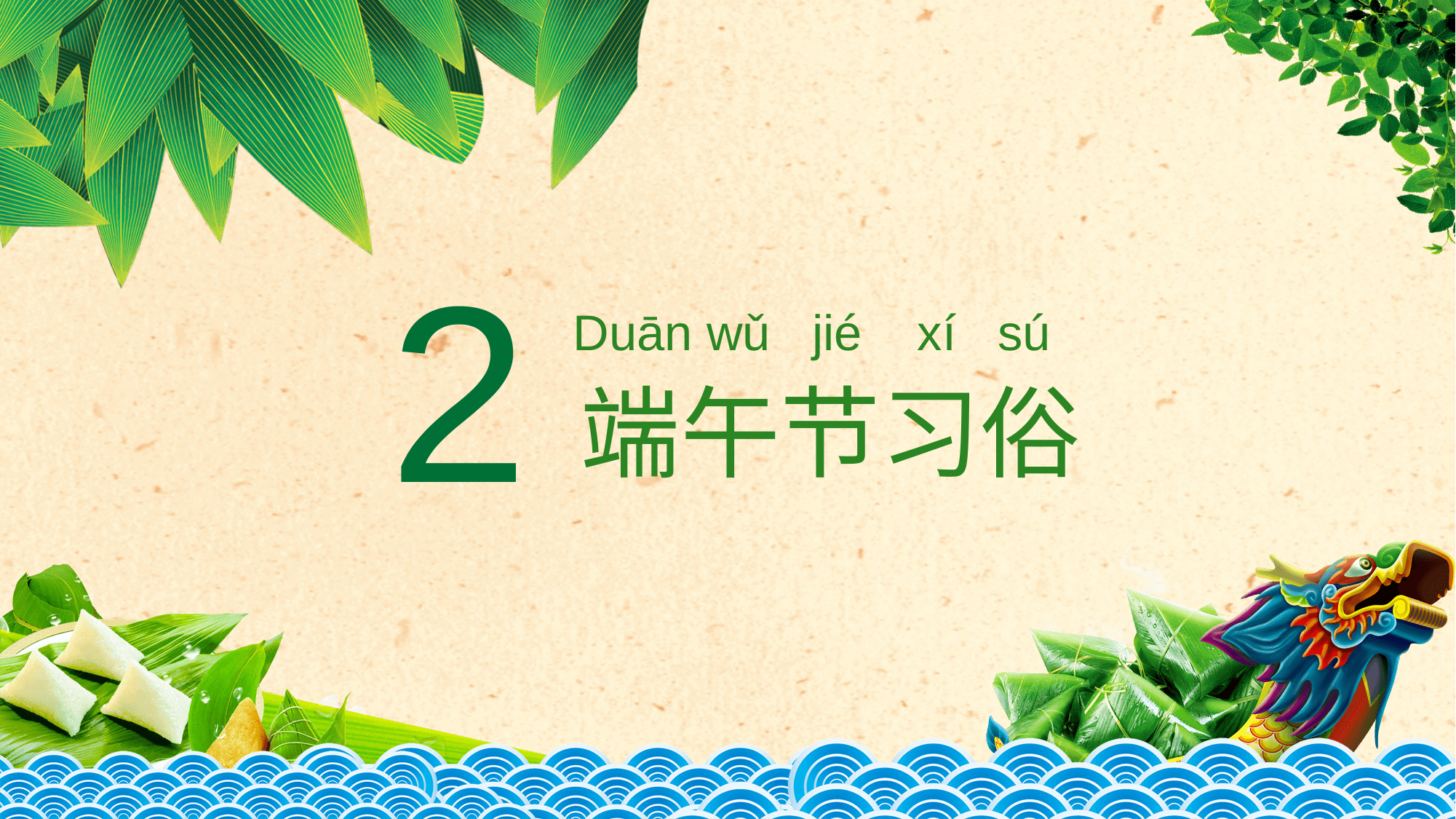

2
Du­­ān wǔ   jié    xí   sú
端午节习俗